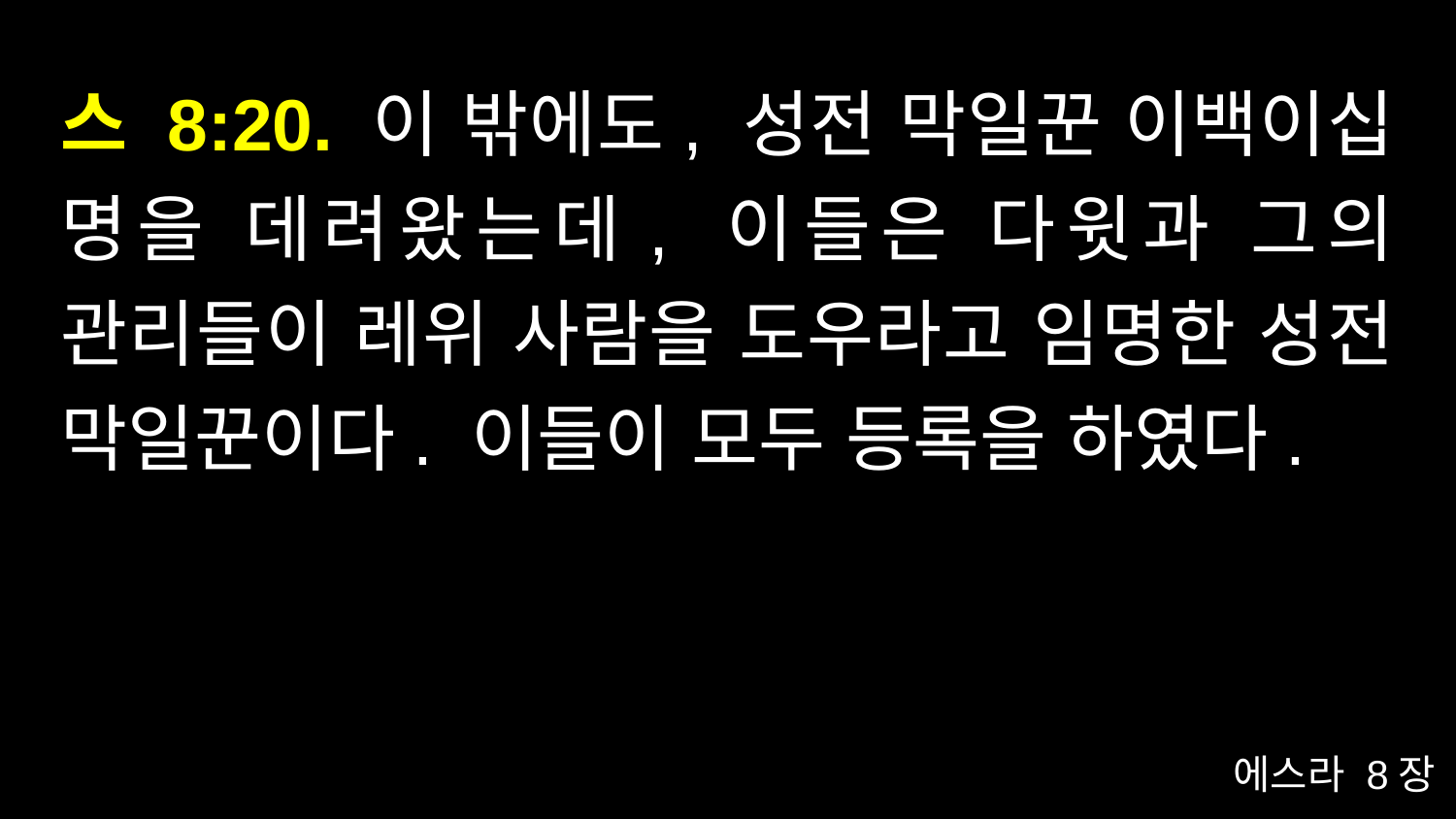

# 스 8:20. 이 밖에도, 성전 막일꾼 이백이십 명을 데려왔는데, 이들은 다윗과 그의 관리들이 레위 사람을 도우라고 임명한 성전 막일꾼이다. 이들이 모두 등록을 하였다.
에스라 8장